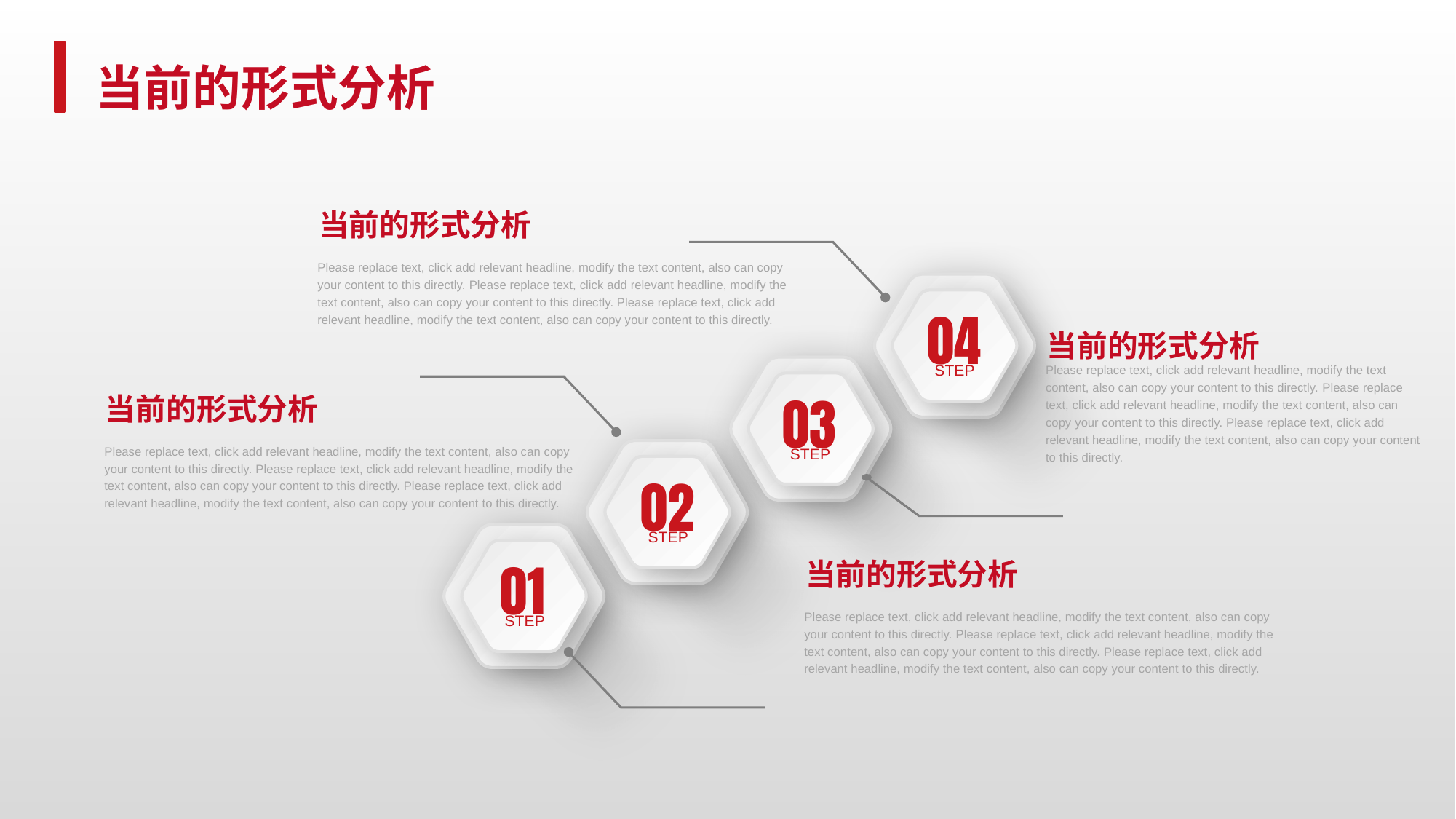

当前的形式分析
 当前的形式分析

04
STEP
Please replace text, click add relevant headline, modify the text content, also can copy your content to this directly. Please replace text, click add relevant headline, modify the text content, also can copy your content to this directly. Please replace text, click add relevant headline, modify the text content, also can copy your content to this directly.

 当前的形式分析

03
STEP
Please replace text, click add relevant headline, modify the text content, also can copy your content to this directly. Please replace text, click add relevant headline, modify the text content, also can copy your content to this directly. Please replace text, click add relevant headline, modify the text content, also can copy your content to this directly.

 当前的形式分析

02
STEP
Please replace text, click add relevant headline, modify the text content, also can copy your content to this directly. Please replace text, click add relevant headline, modify the text content, also can copy your content to this directly. Please replace text, click add relevant headline, modify the text content, also can copy your content to this directly.

01
STEP
 当前的形式分析
Please replace text, click add relevant headline, modify the text content, also can copy your content to this directly. Please replace text, click add relevant headline, modify the text content, also can copy your content to this directly. Please replace text, click add relevant headline, modify the text content, also can copy your content to this directly.